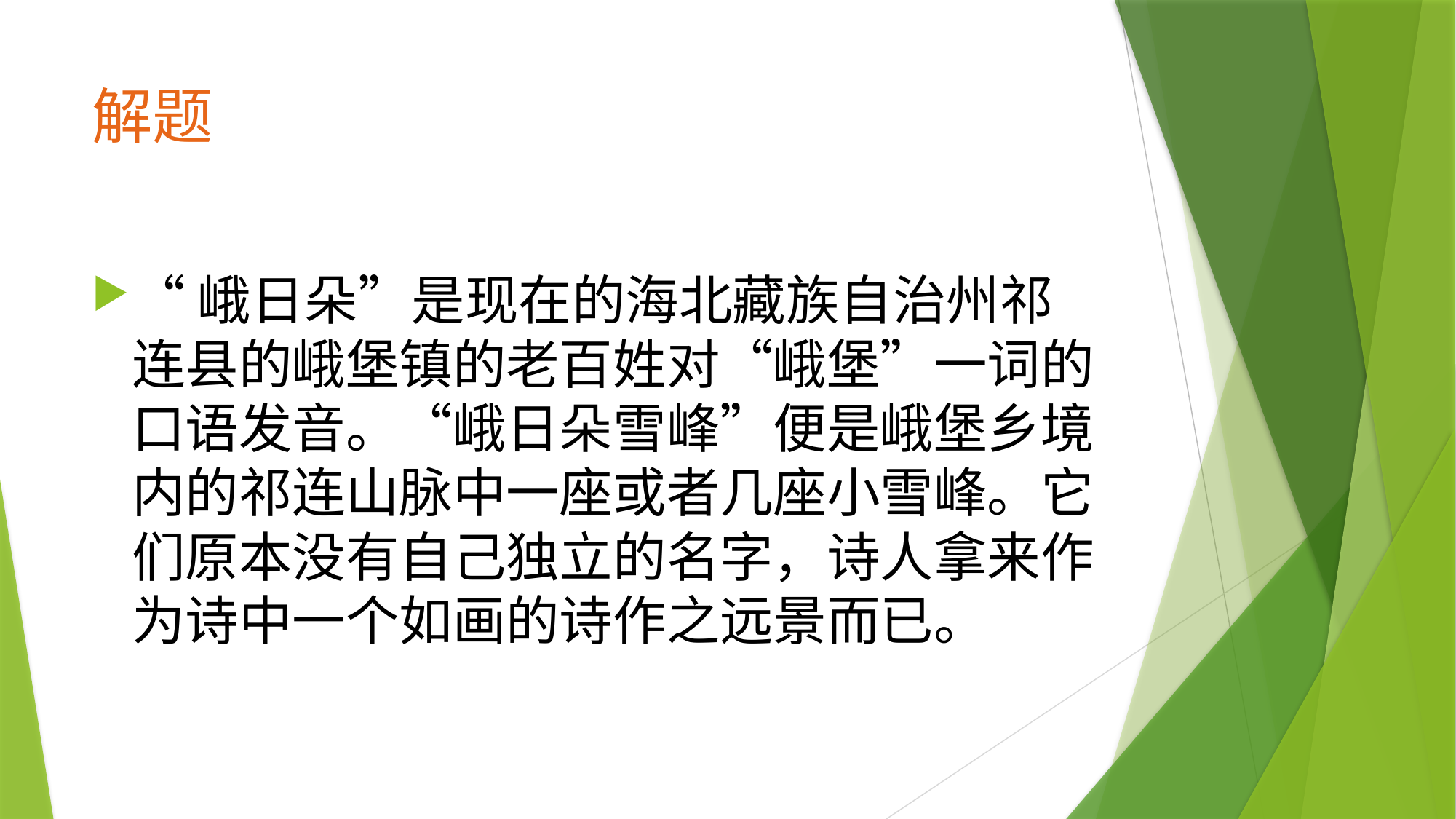

# 解题
“峨日朵”是现在的海北藏族自治州祁连县的峨堡镇的老百姓对“峨堡”一词的口语发音。“峨日朵雪峰”便是峨堡乡境内的祁连山脉中一座或者几座小雪峰。它们原本没有自己独立的名字，诗人拿来作为诗中一个如画的诗作之远景而已。